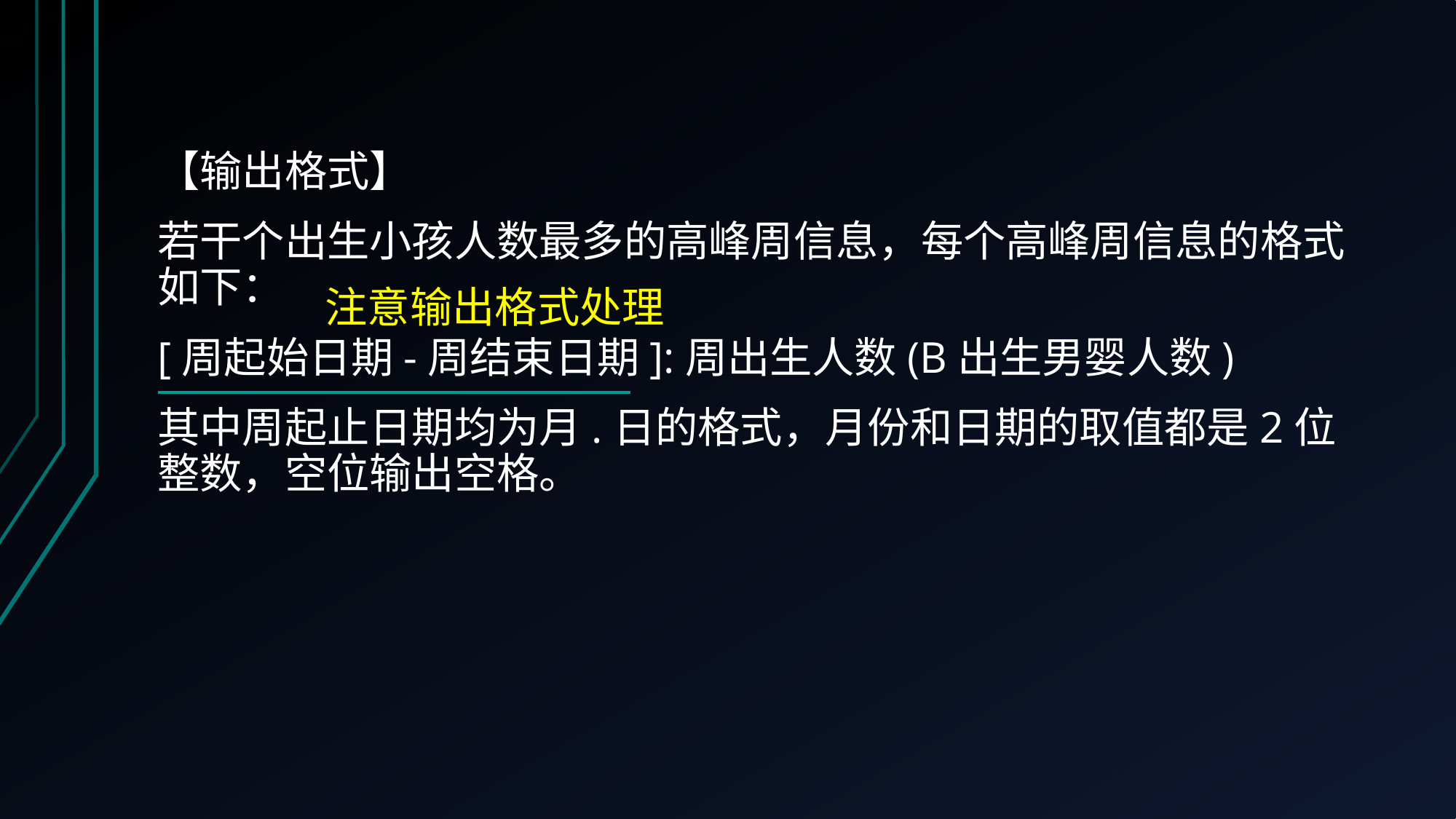

【输出格式】
若干个出生小孩人数最多的高峰周信息，每个高峰周信息的格式如下：
[周起始日期-周结束日期]:周出生人数(B出生男婴人数)
其中周起止日期均为月.日的格式，月份和日期的取值都是2位整数，空位输出空格。

注意输出格式处理